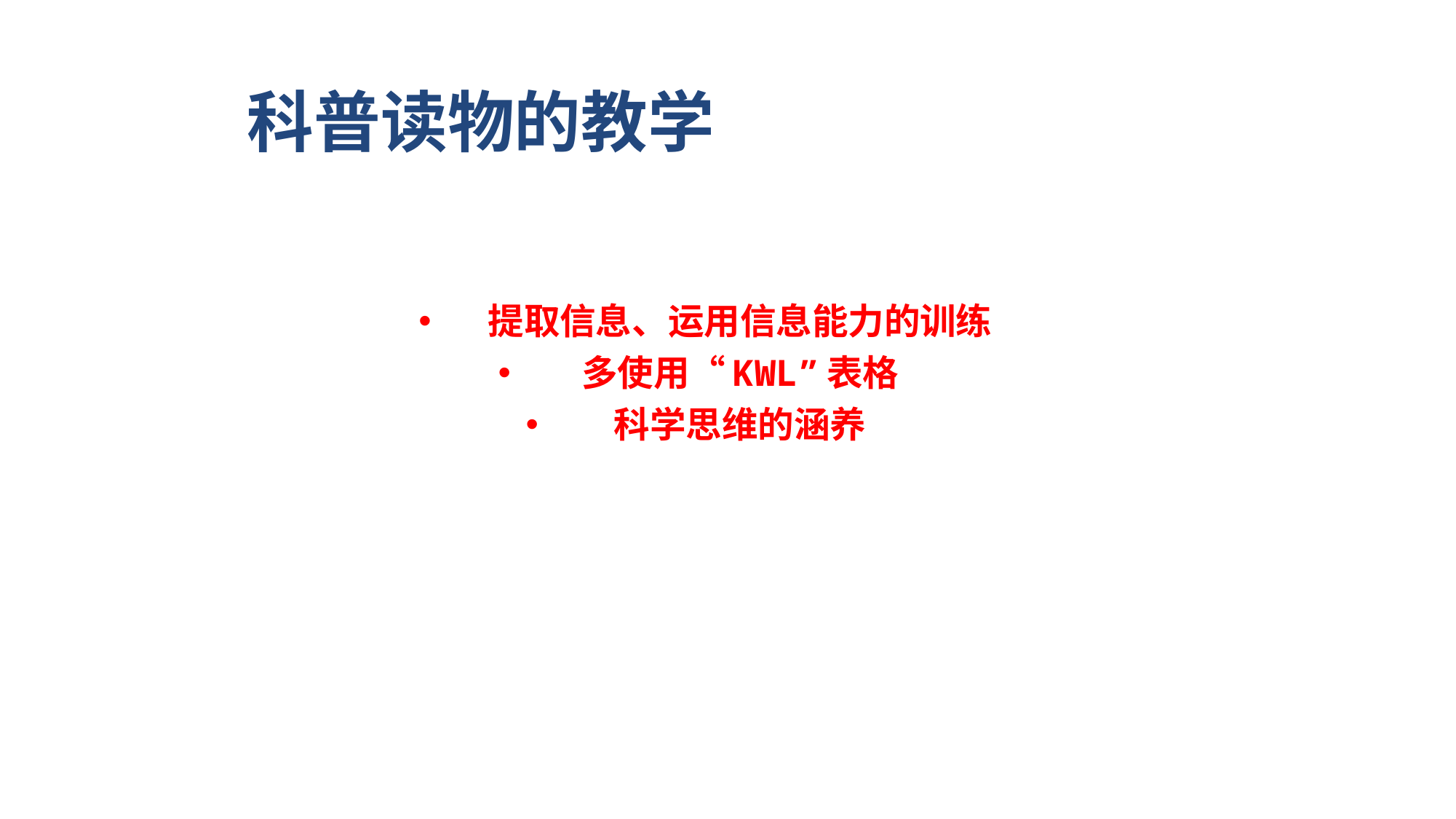

# 科普读物的教学
提取信息、运用信息能力的训练
多使用“KWL”表格
科学思维的涵养